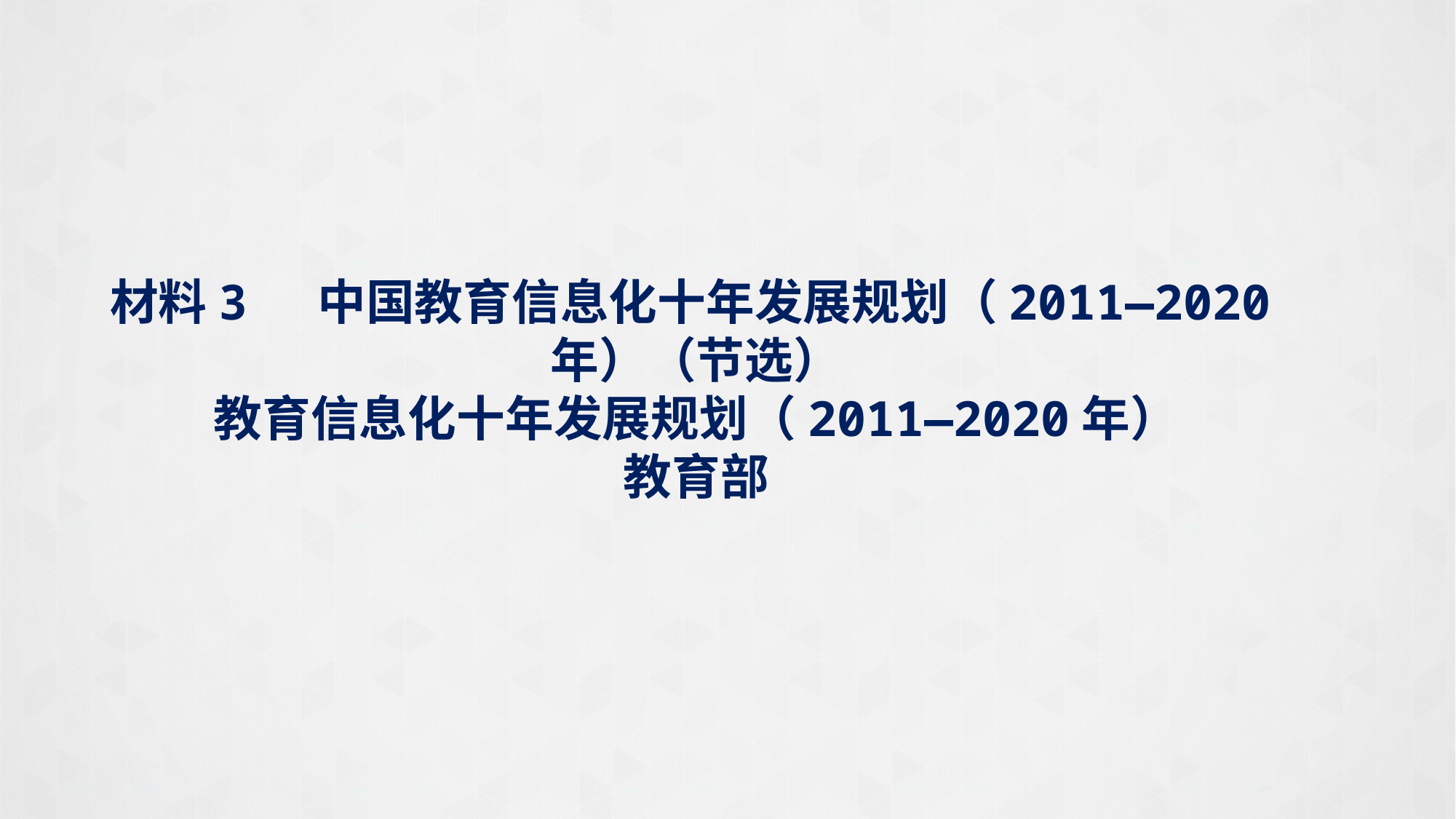

材料3  中国教育信息化十年发展规划（2011—2020年）（节选）
教育信息化十年发展规划（2011—2020年）
教育部